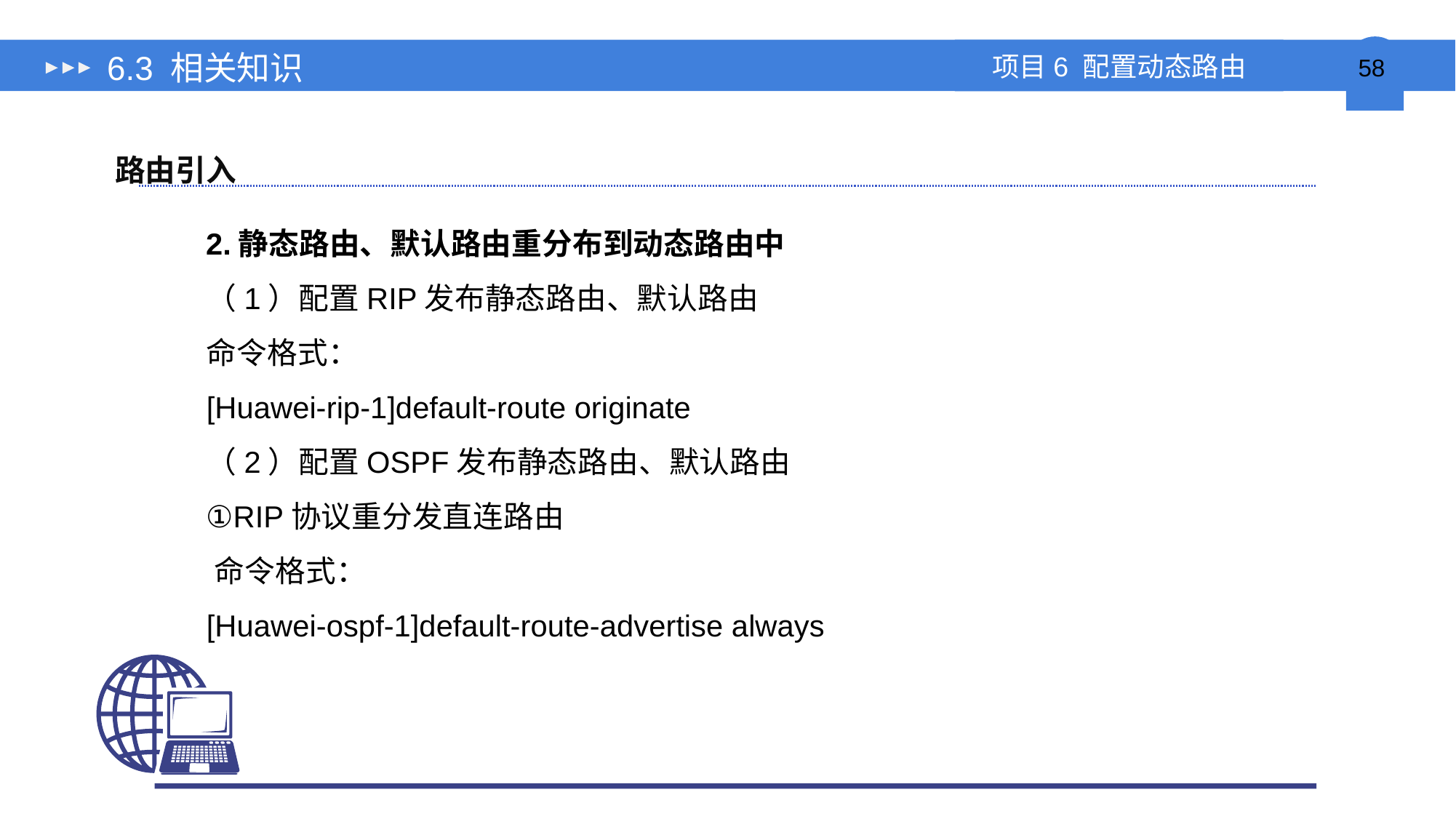

# 6.3 相关知识
路由引入

2.静态路由、默认路由重分布到动态路由中
（1）配置RIP发布静态路由、默认路由
命令格式：
[Huawei-rip-1]default-route originate
（2）配置OSPF发布静态路由、默认路由
①RIP协议重分发直连路由
命令格式：
[Huawei-ospf-1]default-route-advertise always